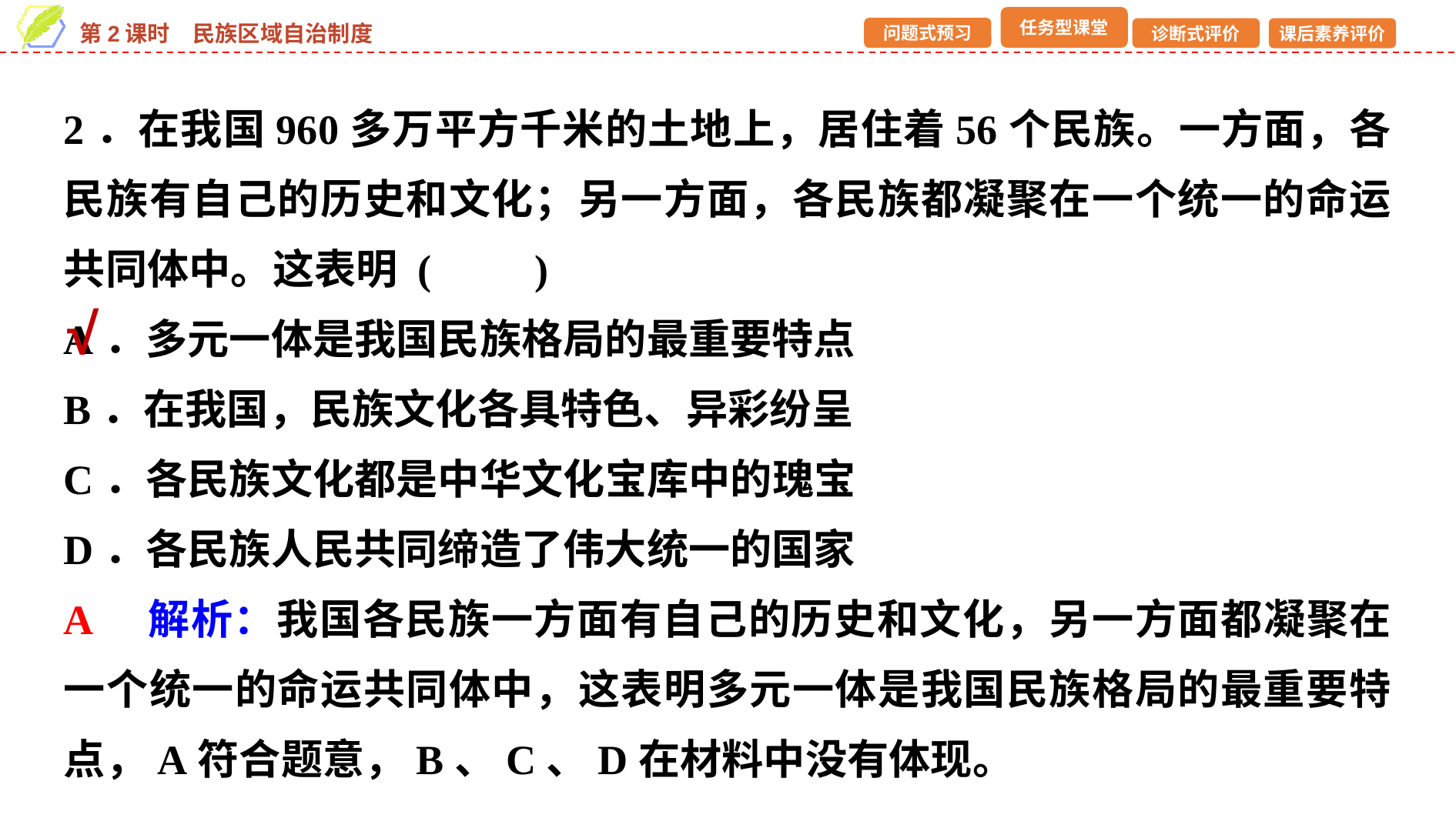

2．在我国960多万平方千米的土地上，居住着56个民族。一方面，各民族有自己的历史和文化；另一方面，各民族都凝聚在一个统一的命运共同体中。这表明 (　　)
A．多元一体是我国民族格局的最重要特点
B．在我国，民族文化各具特色、异彩纷呈
C．各民族文化都是中华文化宝库中的瑰宝
D．各民族人民共同缔造了伟大统一的国家
A　解析：我国各民族一方面有自己的历史和文化，另一方面都凝聚在一个统一的命运共同体中，这表明多元一体是我国民族格局的最重要特点，A符合题意，B、C、D在材料中没有体现。
√